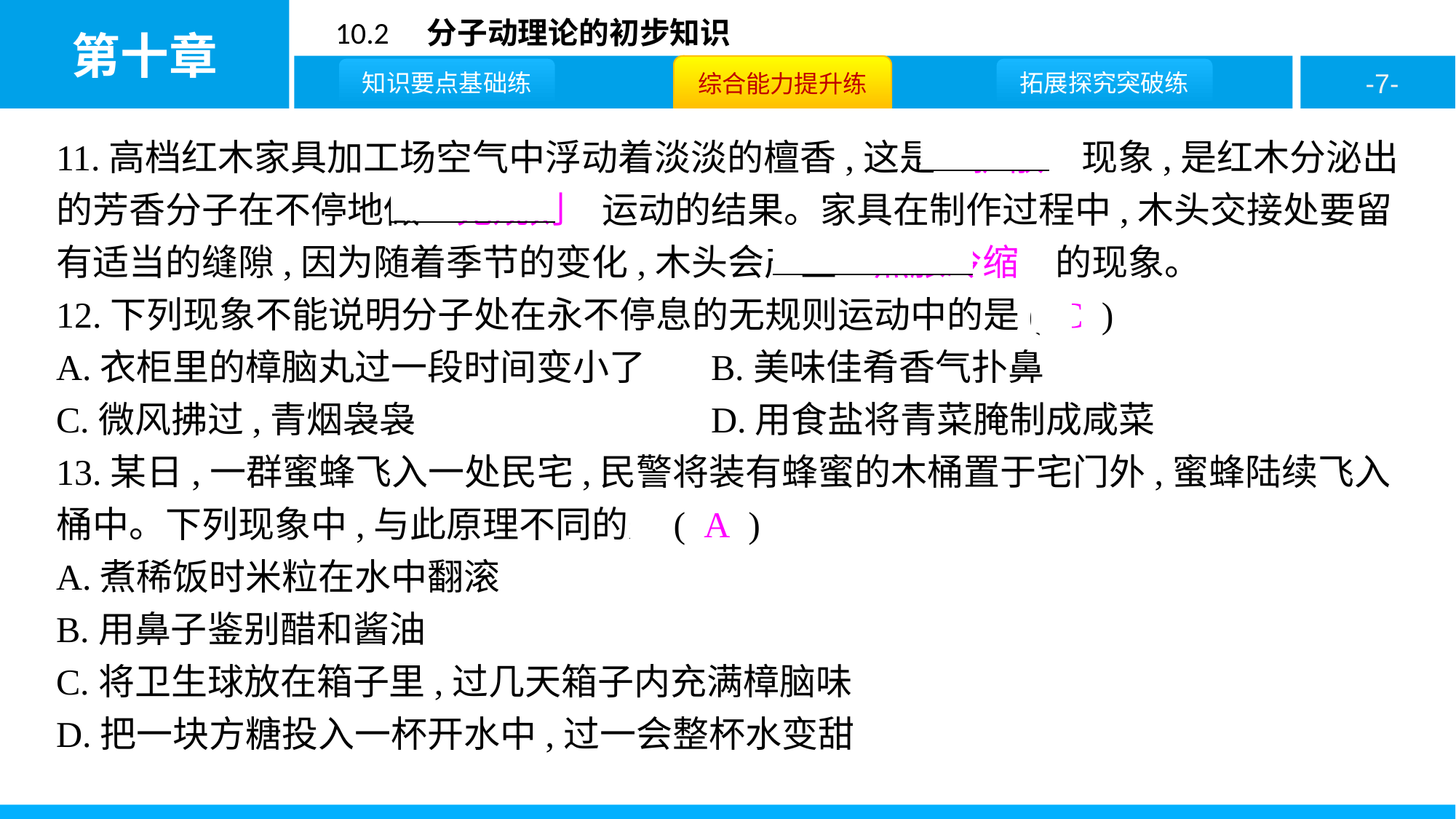

11.高档红木家具加工场空气中浮动着淡淡的檀香,这是　扩散　现象,是红木分泌出的芳香分子在不停地做　无规则　运动的结果。家具在制作过程中,木头交接处要留有适当的缝隙,因为随着季节的变化,木头会产生　热胀冷缩　的现象。
12.下列现象不能说明分子处在永不停息的无规则运动中的是(  C  )
A.衣柜里的樟脑丸过一段时间变小了	B.美味佳肴香气扑鼻
C.微风拂过,青烟袅袅				D.用食盐将青菜腌制成咸菜
13.某日,一群蜜蜂飞入一处民宅,民警将装有蜂蜜的木桶置于宅门外,蜜蜂陆续飞入桶中。下列现象中,与此原理不同的是(  A  )
A.煮稀饭时米粒在水中翻滚
B.用鼻子鉴别醋和酱油
C.将卫生球放在箱子里,过几天箱子内充满樟脑味
D.把一块方糖投入一杯开水中,过一会整杯水变甜